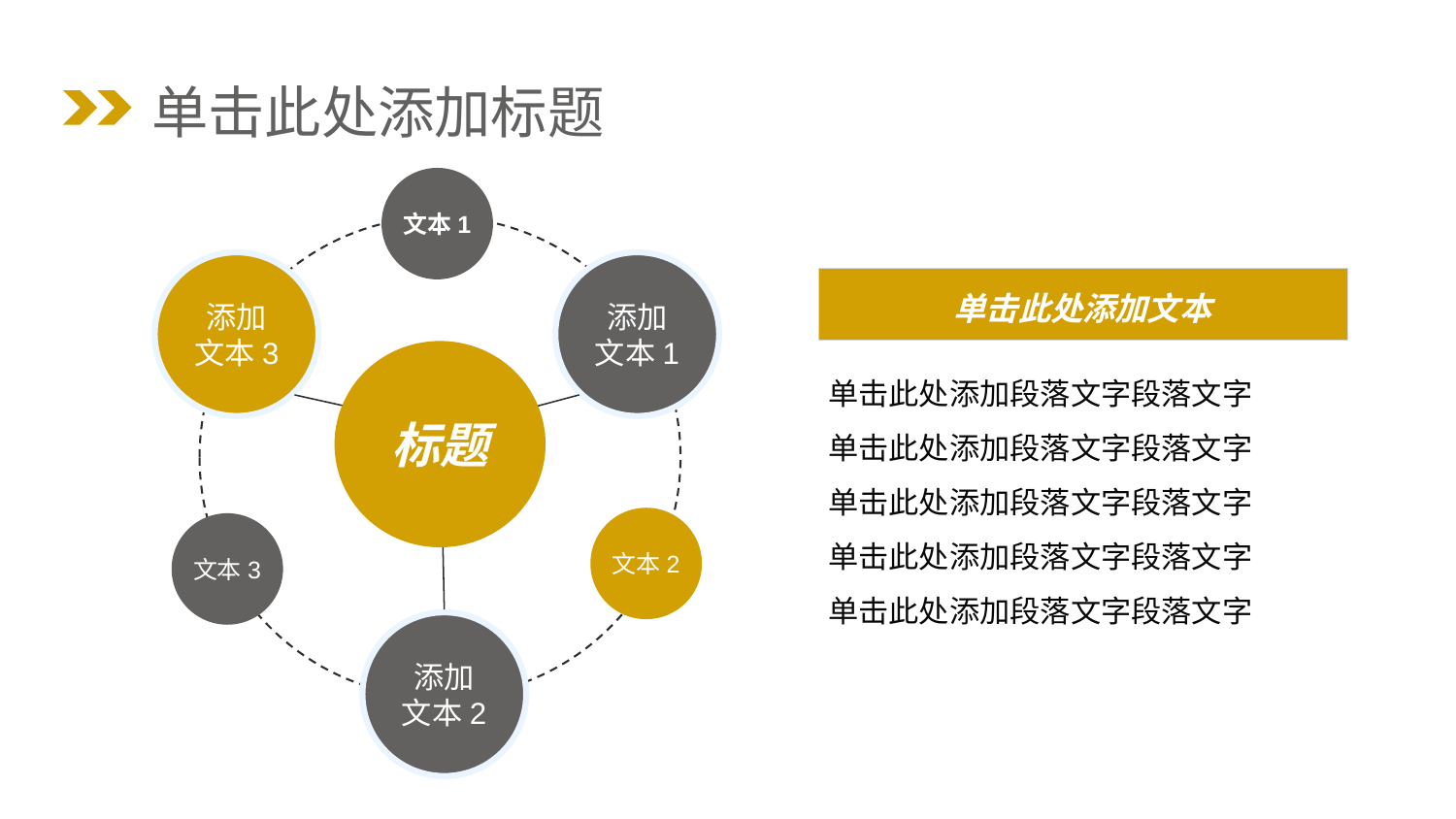

单击此处添加标题

文本1

添加文本3
添加文本1
添加文本2
单击此处添加文本
单击此处添加段落文字段落文字
单击此处添加段落文字段落文字
单击此处添加段落文字段落文字
单击此处添加段落文字段落文字
单击此处添加段落文字段落文字

标题

文本2
文本3